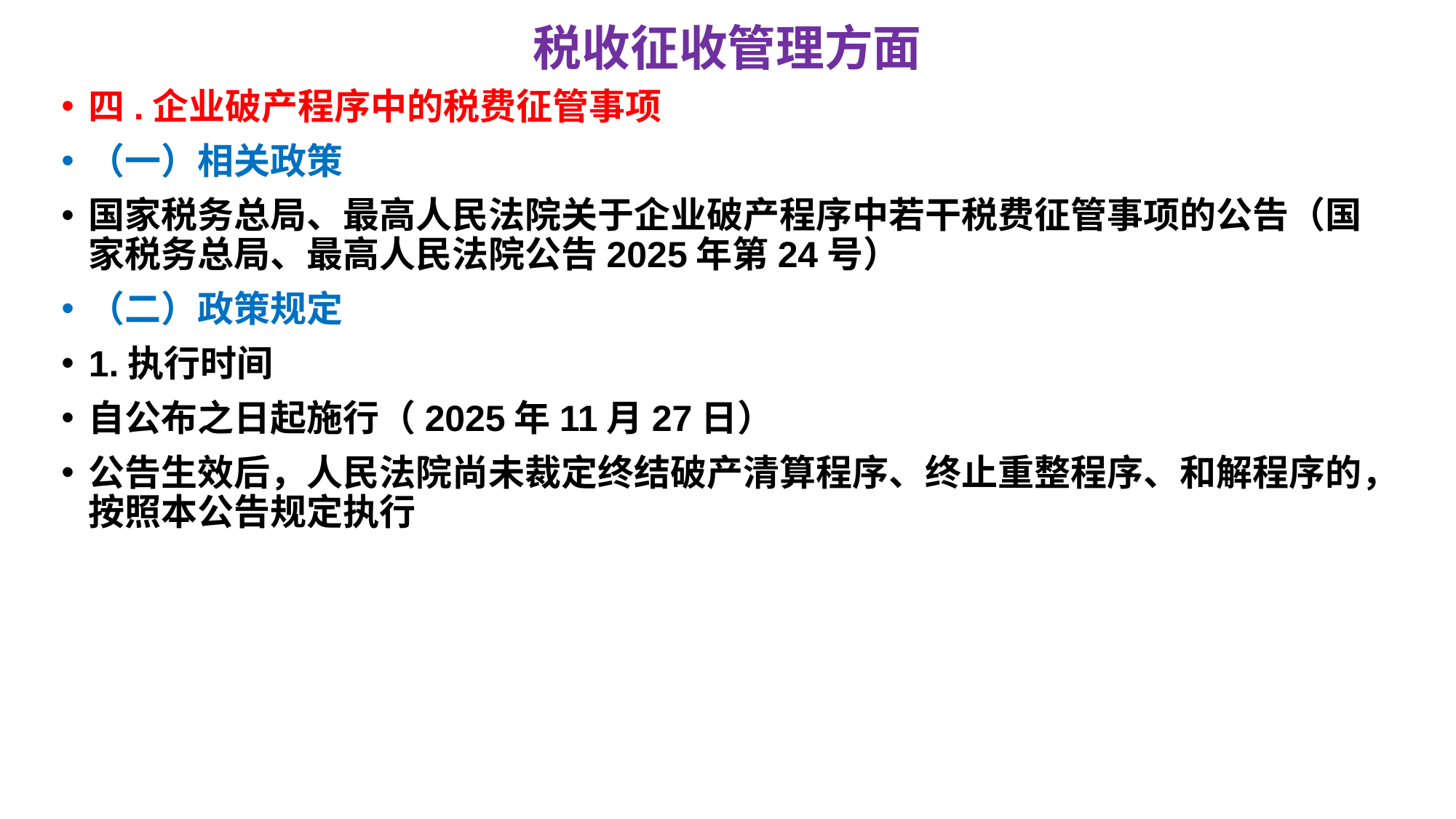

# 税收征收管理方面
四.企业破产程序中的税费征管事项
（一）相关政策
国家税务总局、最高人民法院关于企业破产程序中若干税费征管事项的公告（国家税务总局、最高人民法院公告2025年第24号）
（二）政策规定
1.执行时间
自公布之日起施行（2025年11月27日）
公告生效后，人民法院尚未裁定终结破产清算程序、终止重整程序、和解程序的，按照本公告规定执行